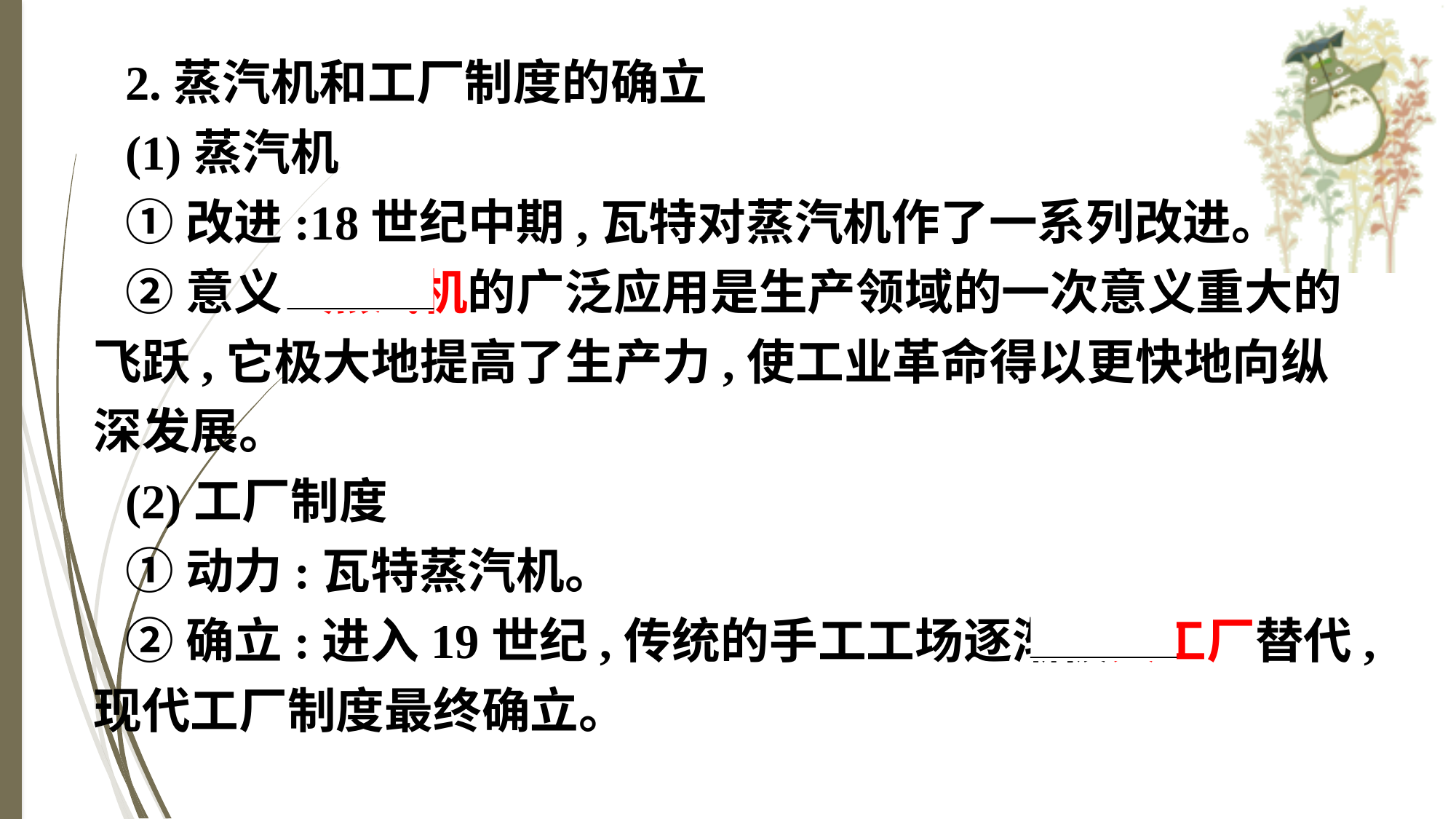

2.蒸汽机和工厂制度的确立
(1)蒸汽机
①改进:18世纪中期,瓦特对蒸汽机作了一系列改进。
②意义:蒸汽机的广泛应用是生产领域的一次意义重大的飞跃,它极大地提高了生产力,使工业革命得以更快地向纵深发展。
(2)工厂制度
①动力:瓦特蒸汽机。
②确立:进入19世纪,传统的手工工场逐渐被大工厂替代,现代工厂制度最终确立。